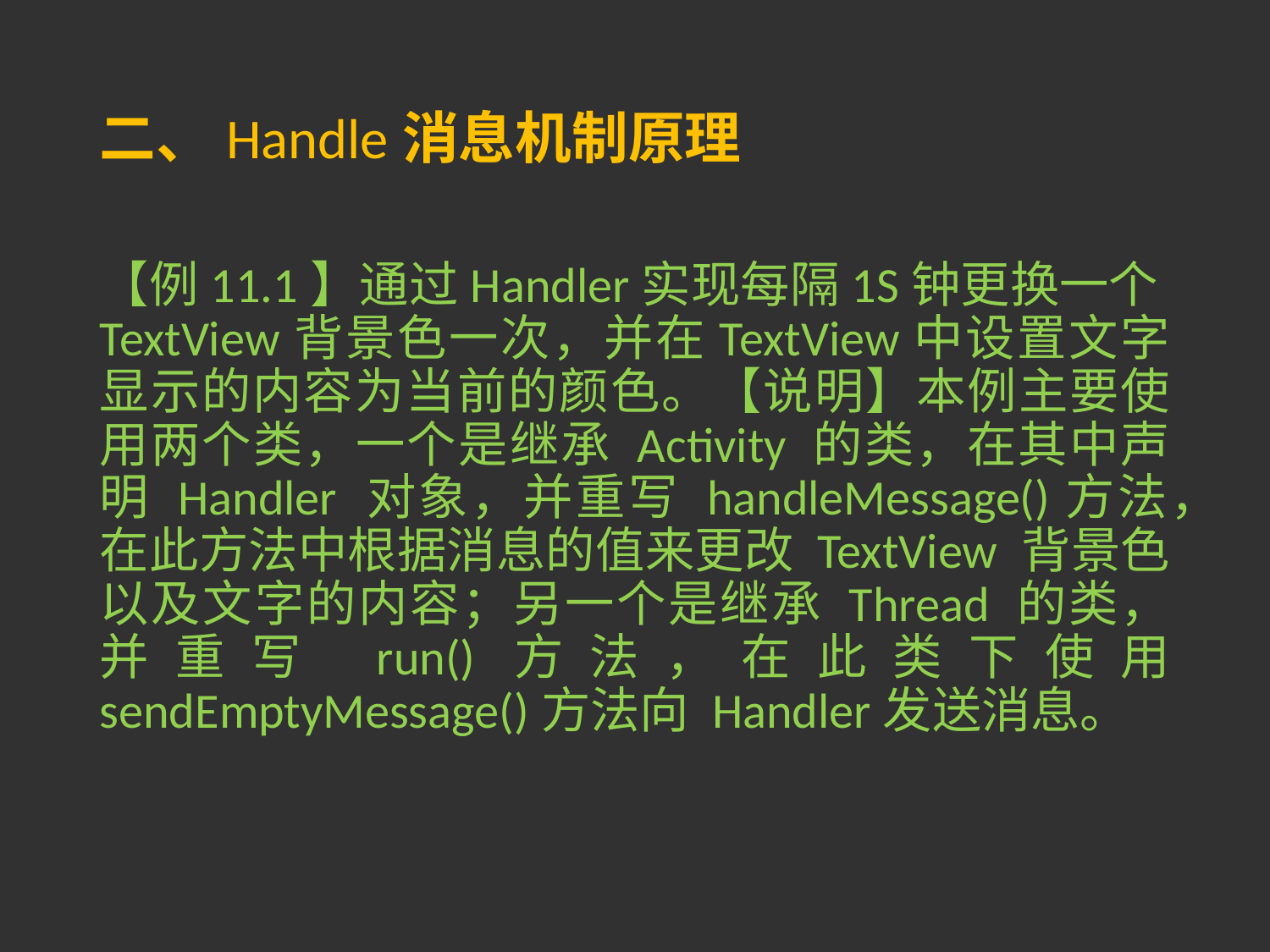

# 二、Handle消息机制原理
【例11.1】通过Handler实现每隔1S钟更换一个TextView背景色一次，并在TextView中设置文字显示的内容为当前的颜色。【说明】本例主要使用两个类，一个是继承 Activity 的类，在其中声明 Handler 对象，并重写 handleMessage()方法，在此方法中根据消息的值来更改 TextView 背景色以及文字的内容；另一个是继承 Thread 的类，并重写 run()方法，在此类下使用 sendEmptyMessage()方法向 Handler发送消息。